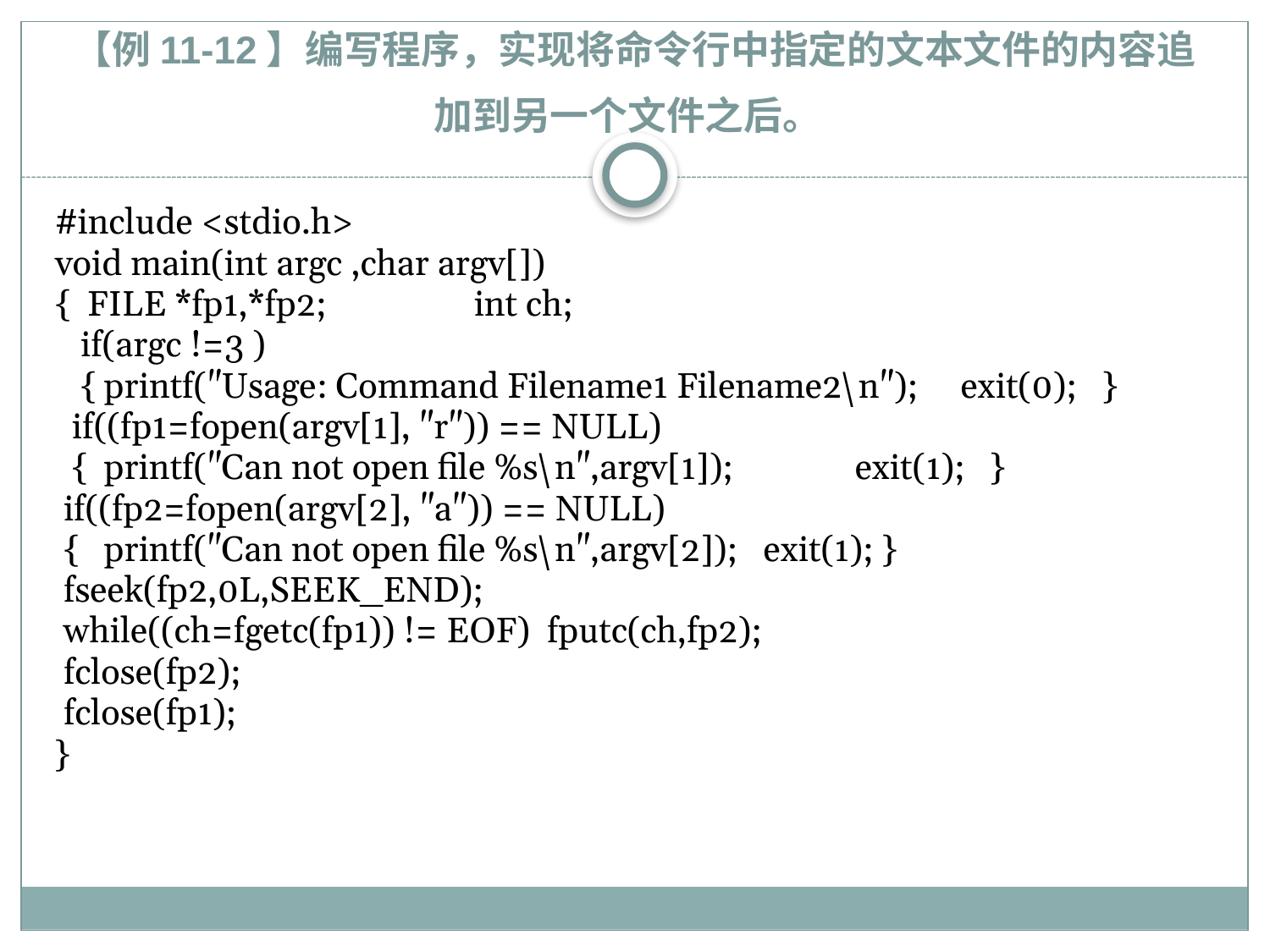

# 【例11-12】编写程序，实现将命令行中指定的文本文件的内容追加到另一个文件之后。
#include <stdio.h>
void main(int argc ,char argv[])
{  FILE *fp1,*fp2;		int ch;
   if(argc !=3 )
   { printf("Usage: Command Filename1 Filename2\n");     exit(0);   }
  if((fp1=fopen(argv[1], "r")) == NULL)
  {  printf("Can not open file %s\n",argv[1]);	exit(1);	 }
 if((fp2=fopen(argv[2], "a")) == NULL)
 {   printf("Can not open file %s\n",argv[2]);   exit(1); }
 fseek(fp2,0L,SEEK_END);
 while((ch=fgetc(fp1)) != EOF)  fputc(ch,fp2);
 fclose(fp2);
 fclose(fp1);
}